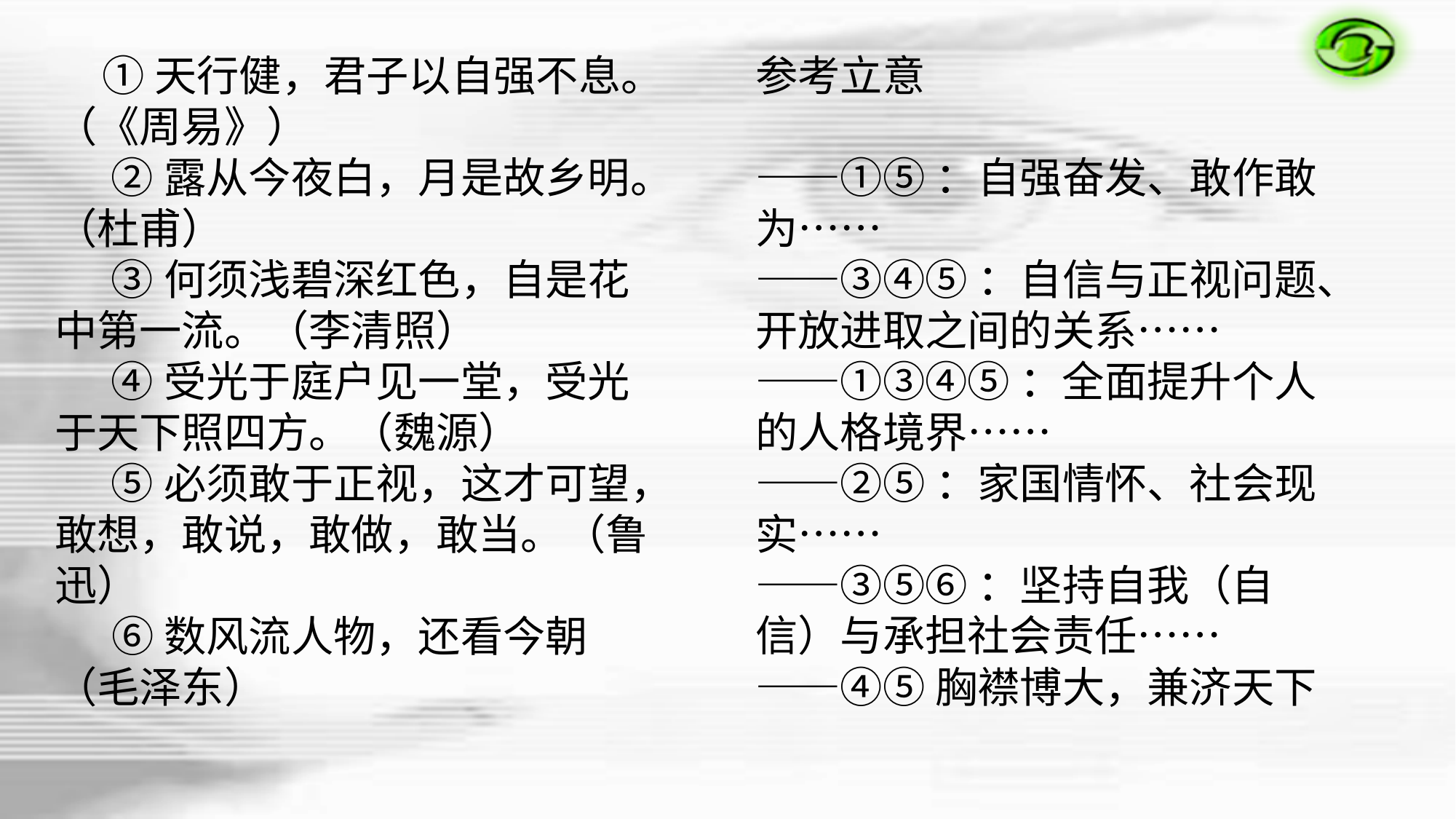

参考立意

——①⑤：自强奋发、敢作敢为……
——③④⑤：自信与正视问题、开放进取之间的关系……
——①③④⑤：全面提升个人的人格境界……
——②⑤：家国情怀、社会现实……
——③⑤⑥：坚持自我（自信）与承担社会责任……
——④⑤胸襟博大，兼济天下
     ①天行健，君子以自强不息。（《周易》）
      ②露从今夜白，月是故乡明。（杜甫）
      ③何须浅碧深红色，自是花中第一流。（李清照）
      ④受光于庭户见一堂，受光于天下照四方。（魏源）
      ⑤必须敢于正视，这才可望，敢想，敢说，敢做，敢当。（鲁迅）
      ⑥数风流人物，还看今朝（毛泽东）